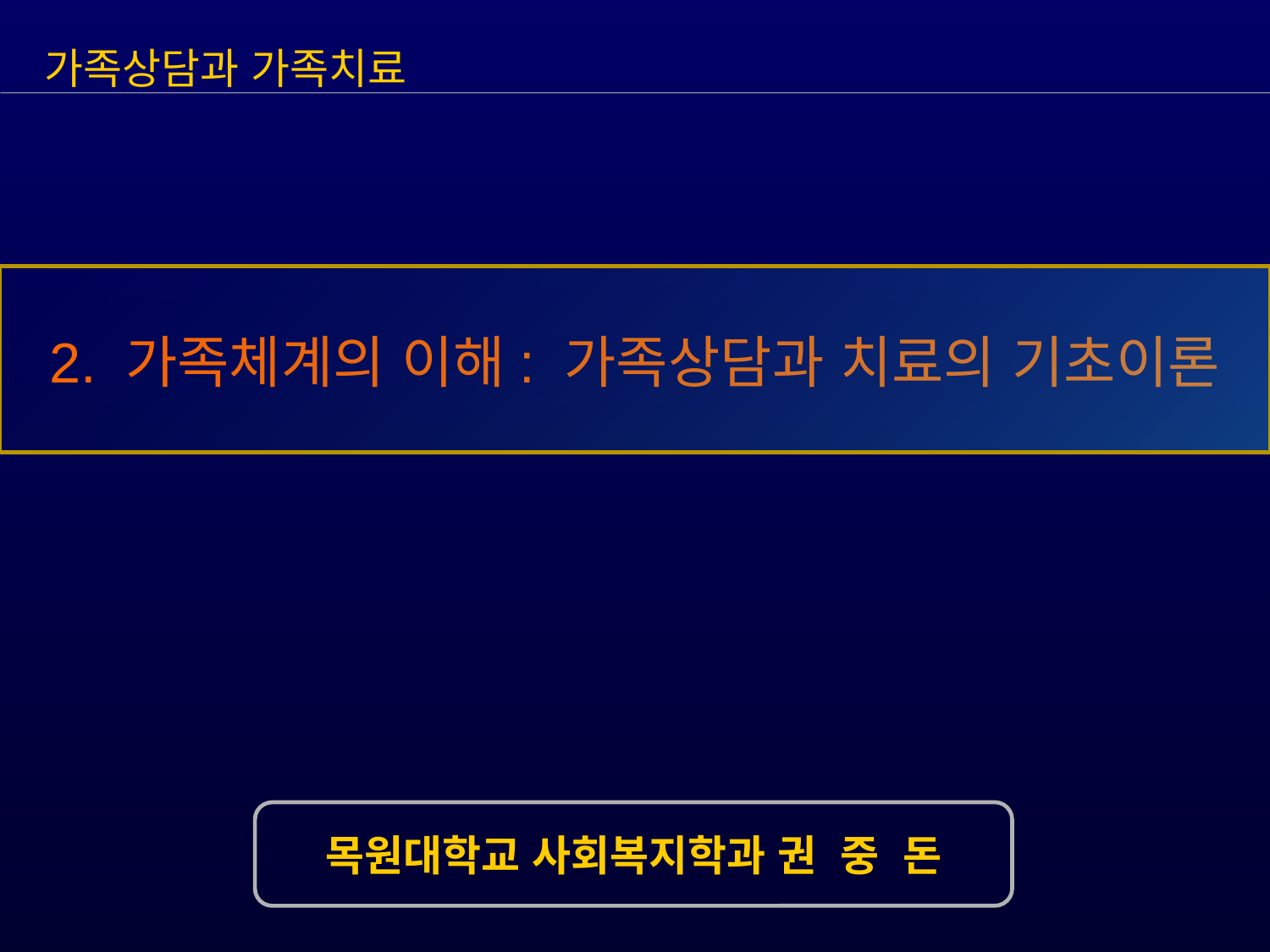

가족상담과 가족치료

2. 가족체계의 이해: 가족상담과 치료의 기초이론
목원대학교 사회복지학과 권  중  돈